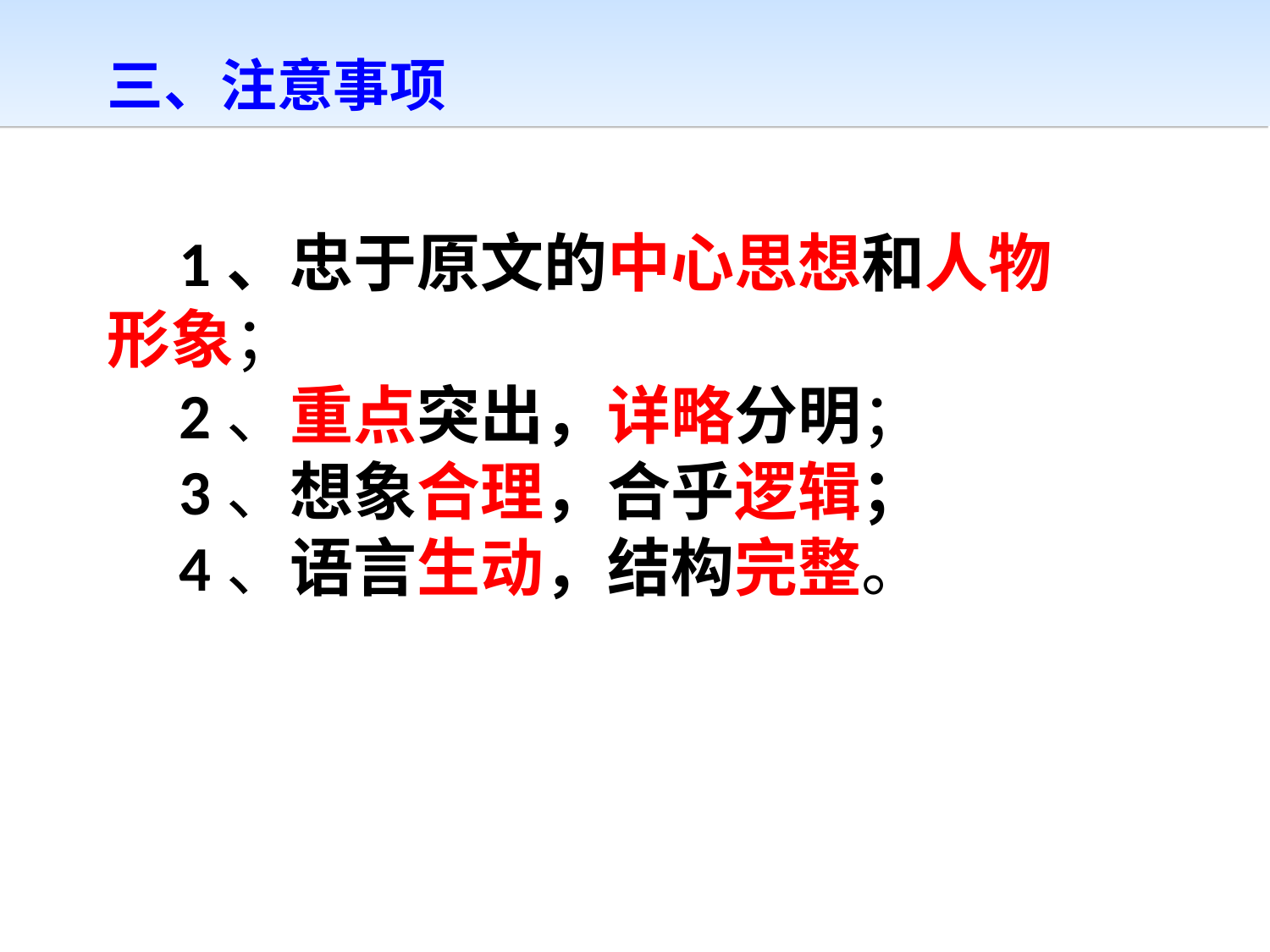

三、注意事项

     1、忠于原文的中心思想和人物形象；
     2、重点突出，详略分明；
     3、想象合理，合乎逻辑；
     4、语言生动，结构完整。